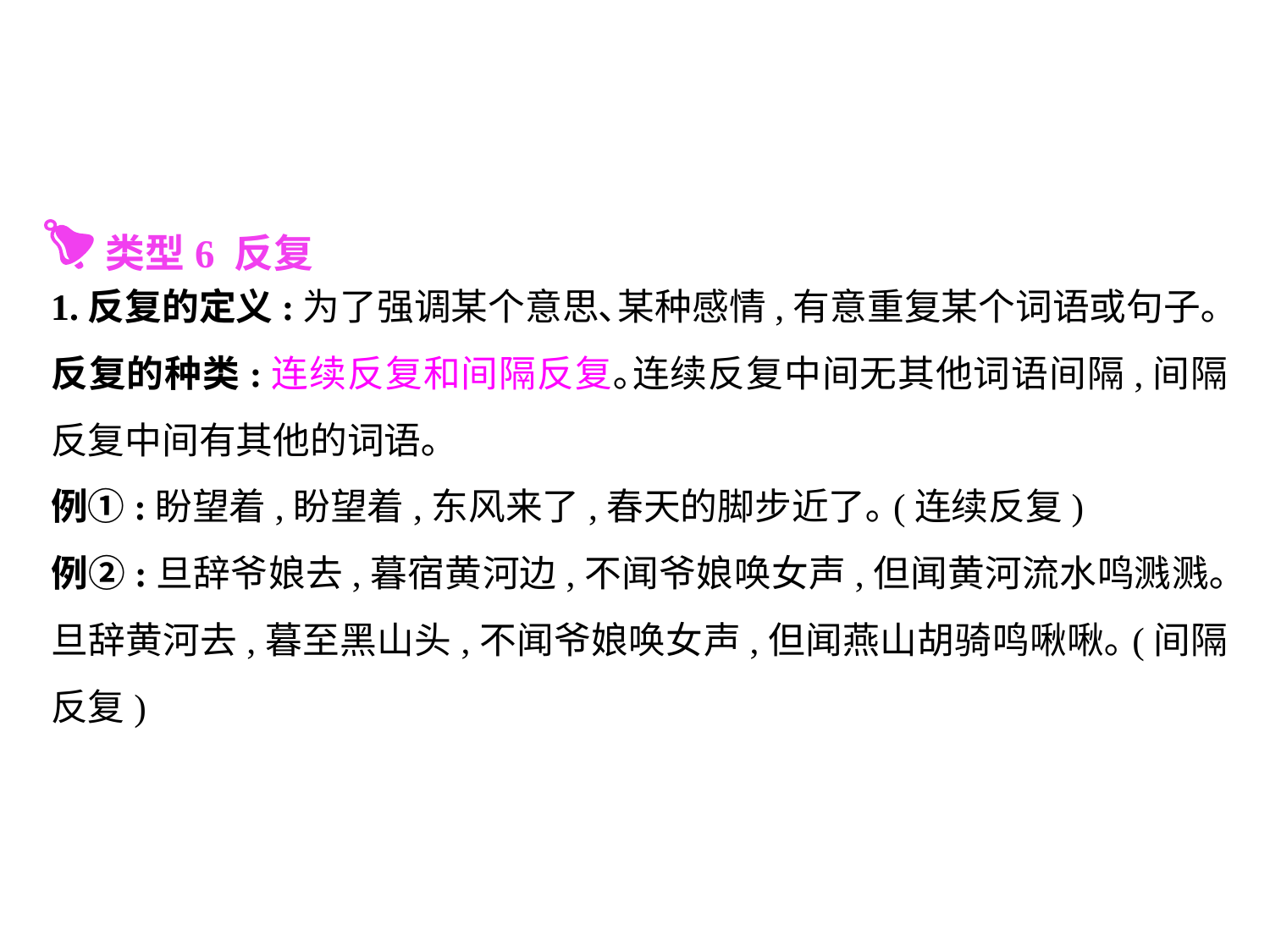

类型6 反复

1.反复的定义:为了强调某个意思､某种感情,有意重复某个词语或句子｡
反复的种类:连续反复和间隔反复｡连续反复中间无其他词语间隔,间隔反复中间有其他的词语｡
例①:盼望着,盼望着,东风来了,春天的脚步近了｡(连续反复)
例②:旦辞爷娘去,暮宿黄河边,不闻爷娘唤女声,但闻黄河流水鸣溅溅｡旦辞黄河去,暮至黑山头,不闻爷娘唤女声,但闻燕山胡骑鸣啾啾｡(间隔反复)